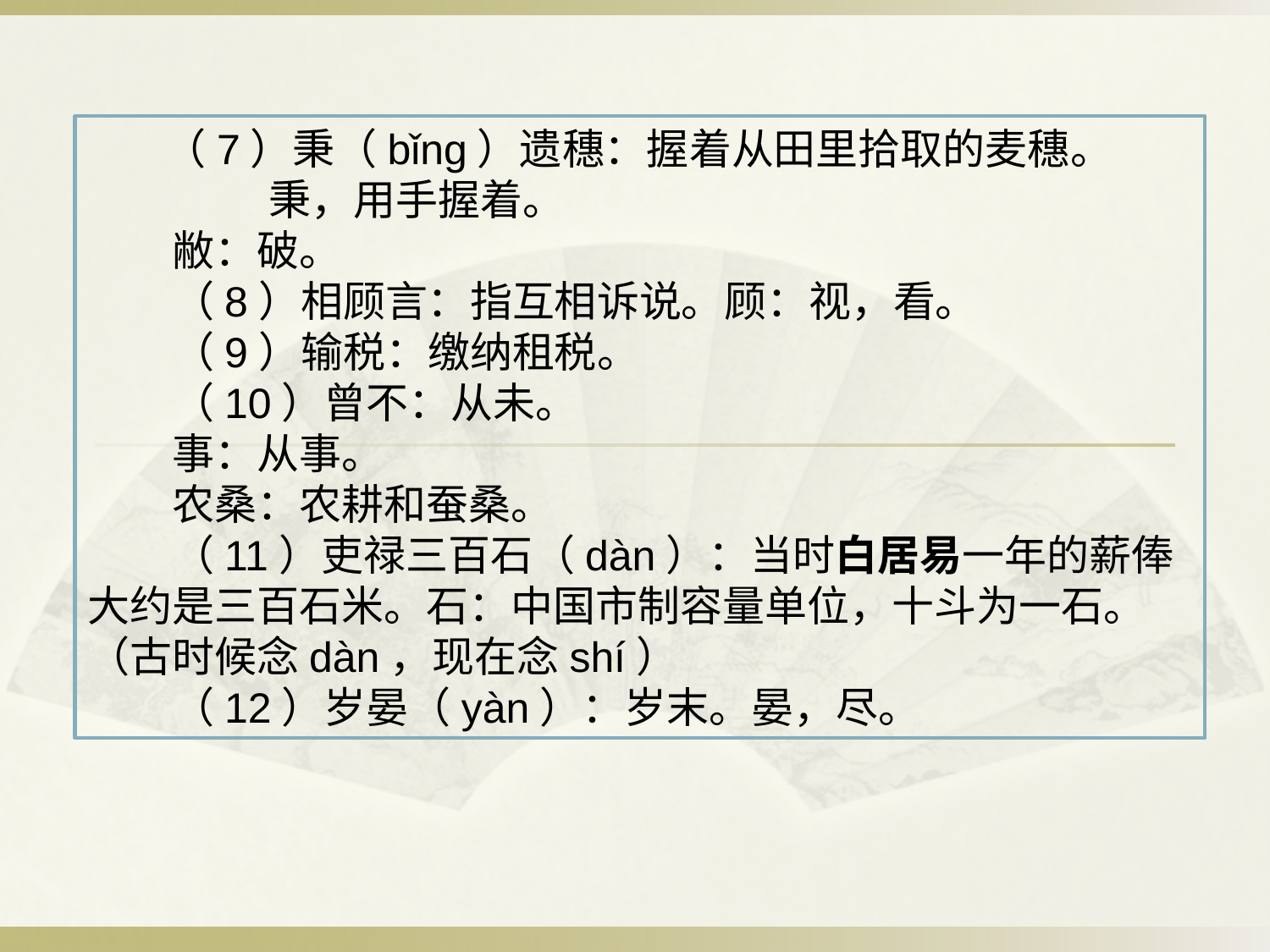

（7）秉（bǐng）遗穗：握着从田里拾取的麦穗。
                  秉，用手握着。
　　敝：破。
　　（8）相顾言：指互相诉说。顾：视，看。
　　（9）输税：缴纳租税。
　　（10）曾不：从未。
　　事：从事。
　　农桑：农耕和蚕桑。
　　（11）吏禄三百石（dàn）：当时白居易一年的薪俸大约是三百石米。石：中国市制容量单位，十斗为一石。（古时候念dàn，现在念shí）
　　（12）岁晏（yàn）：岁末。晏，尽。